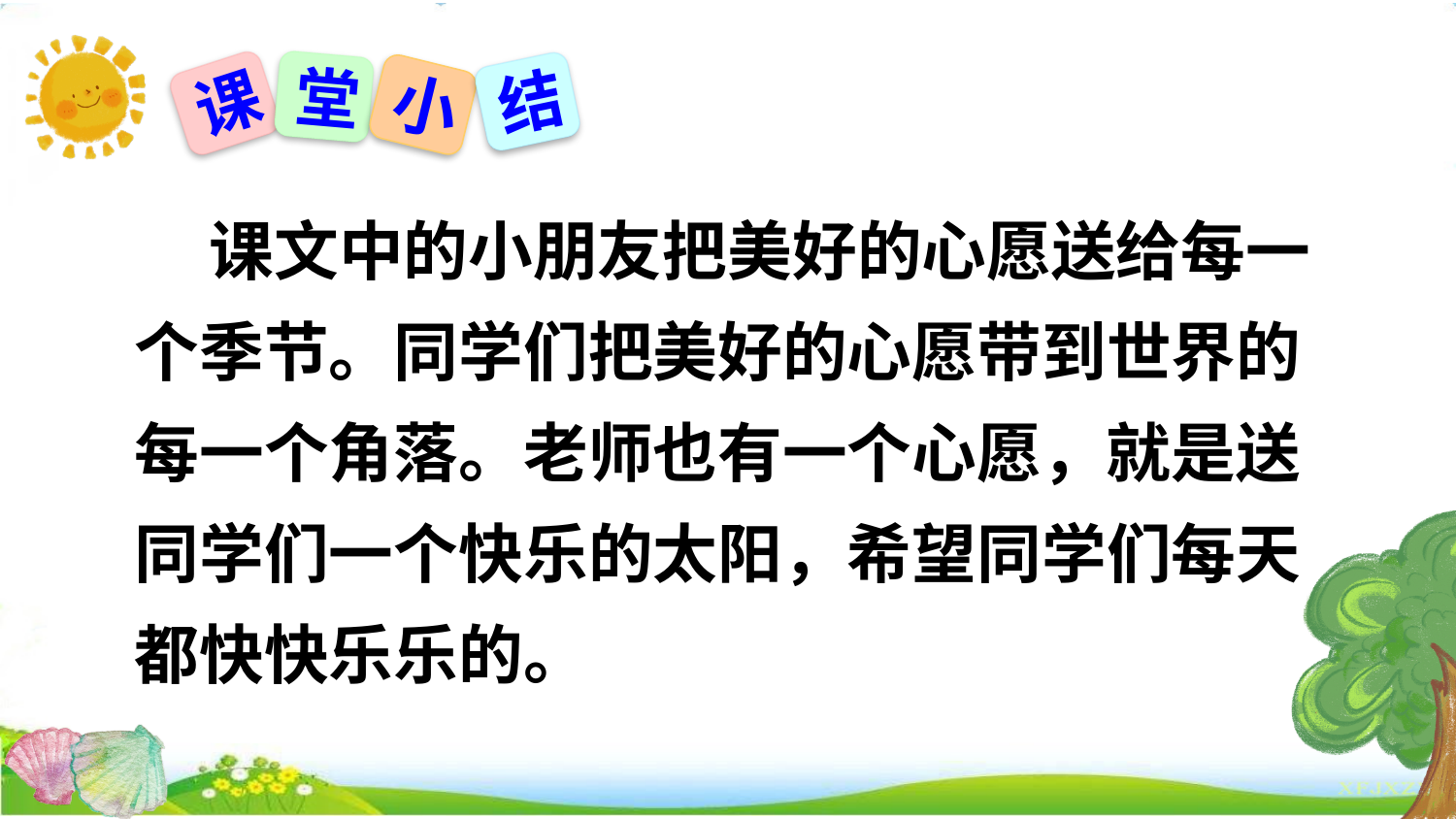

堂
结
课
小
    课文中的小朋友把美好的心愿送给每一个季节。同学们把美好的心愿带到世界的每一个角落。老师也有一个心愿，就是送同学们一个快乐的太阳，希望同学们每天都快快乐乐的。